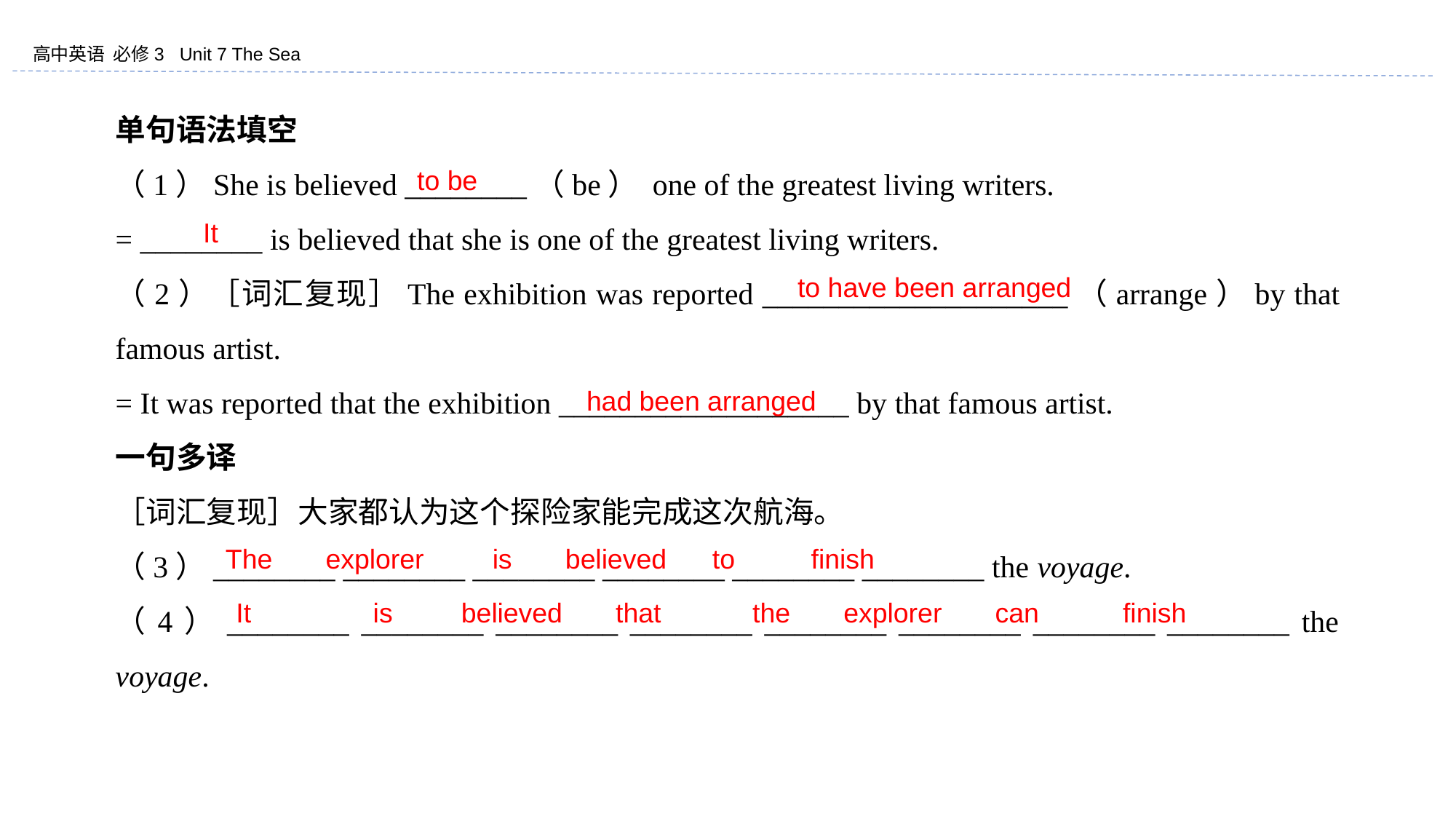

单句语法填空
（1）She is believed ________（be） one of the greatest living writers.
= ________ is believed that she is one of the greatest living writers.
（2）［词汇复现］The exhibition was reported ____________________（arrange）by that famous artist.
= It was reported that the exhibition ___________________ by that famous artist.
一句多译
［词汇复现］大家都认为这个探险家能完成这次航海。
（3）________ ________ ________ ________ ________ ________ the voyage.
（4）________ ________ ________ ________ ________ ________ ________ ________ the voyage.
to be
It
to have been arranged
had been arranged
The       explorer         is       believed      to          finish
It                is         believed       that            the       explorer       can           finish